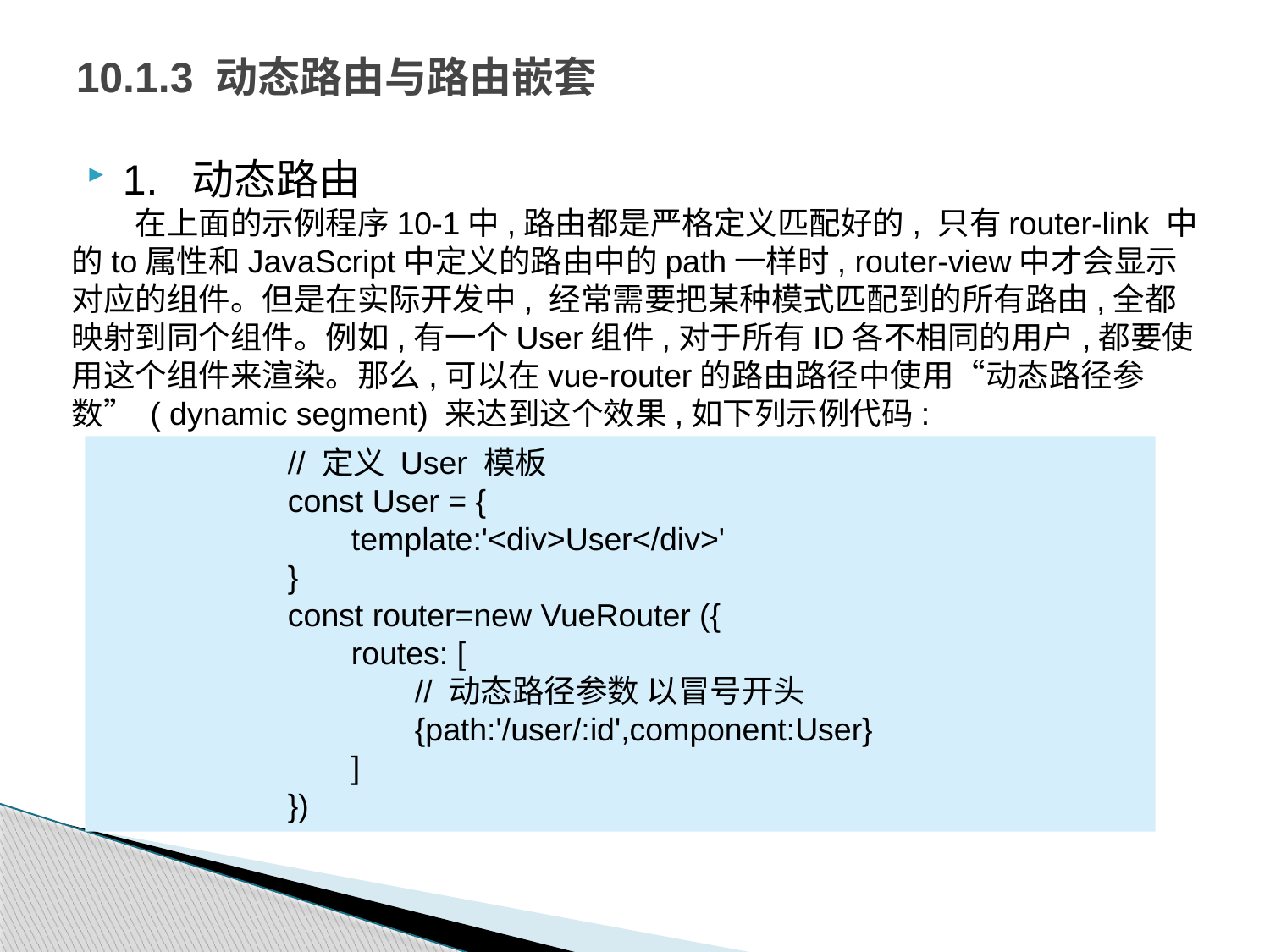

# 10.1.3 动态路由与路由嵌套
1.  动态路由
在上面的示例程序10-1中,路由都是严格定义匹配好的, 只有router-link 中的to属性和JavaScript中定义的路由中的path一样时, router-view中才会显示对应的组件。但是在实际开发中, 经常需要把某种模式匹配到的所有路由,全都映射到同个组件。例如,有一个User组件,对于所有ID各不相同的用户,都要使用这个组件来渲染。那么,可以在vue-router的路由路径中使用“动态路径参数” ( dynamic segment) 来达到这个效果,如下列示例代码:

// 定义 User 模板
const User = {
template:'<div>User</div>'
}
const router=new VueRouter ({
routes: [
// 动态路径参数 以冒号开头
{path:'/user/:id',component:User}
]
})